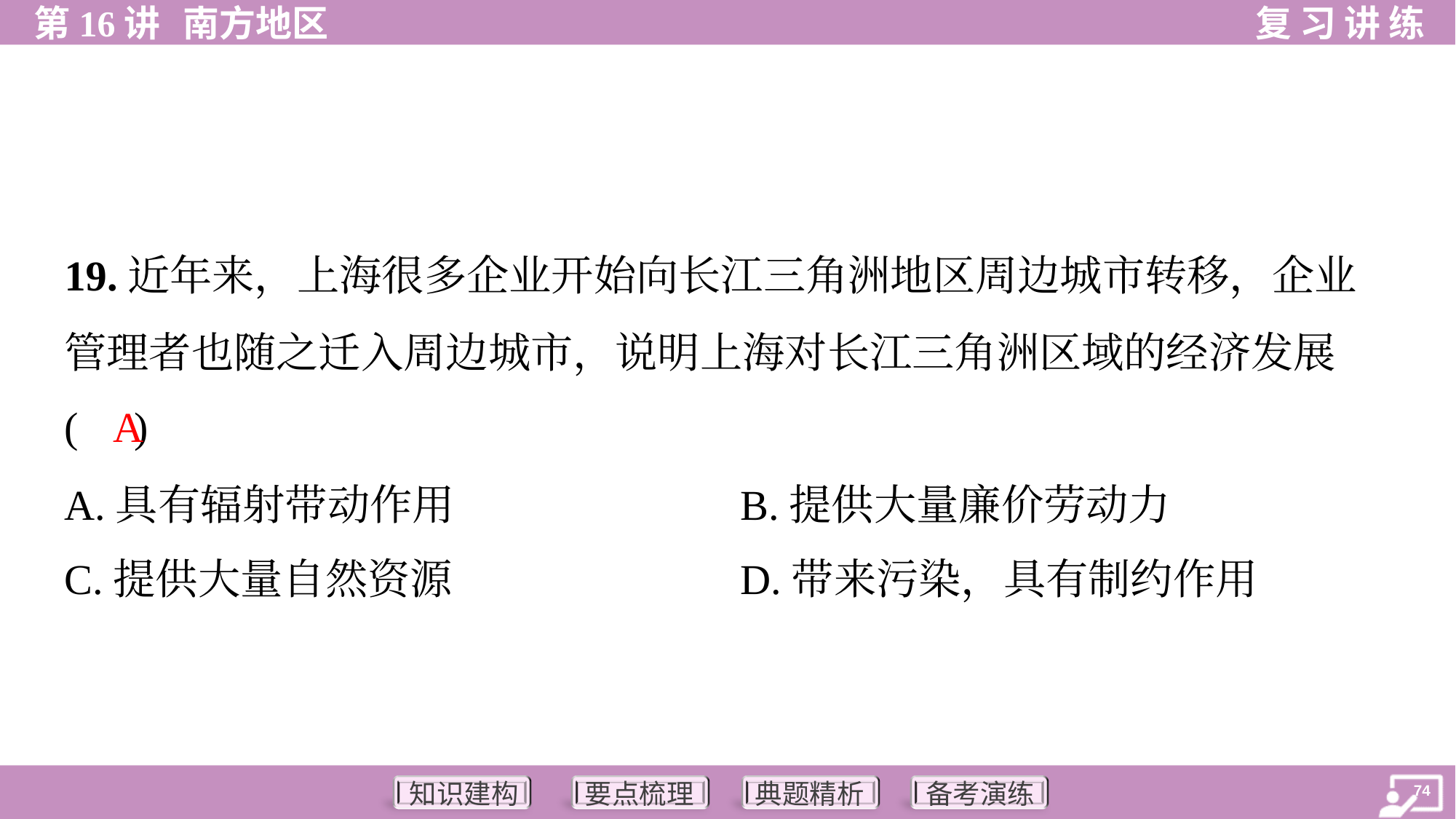

19.近年来，上海很多企业开始向长江三角洲地区周边城市转移，企业
管理者也随之迁入周边城市，说明上海对长江三角洲区域的经济发展
(     )
A
A.具有辐射带动作用	B.提供大量廉价劳动力
C.提供大量自然资源	D.带来污染，具有制约作用